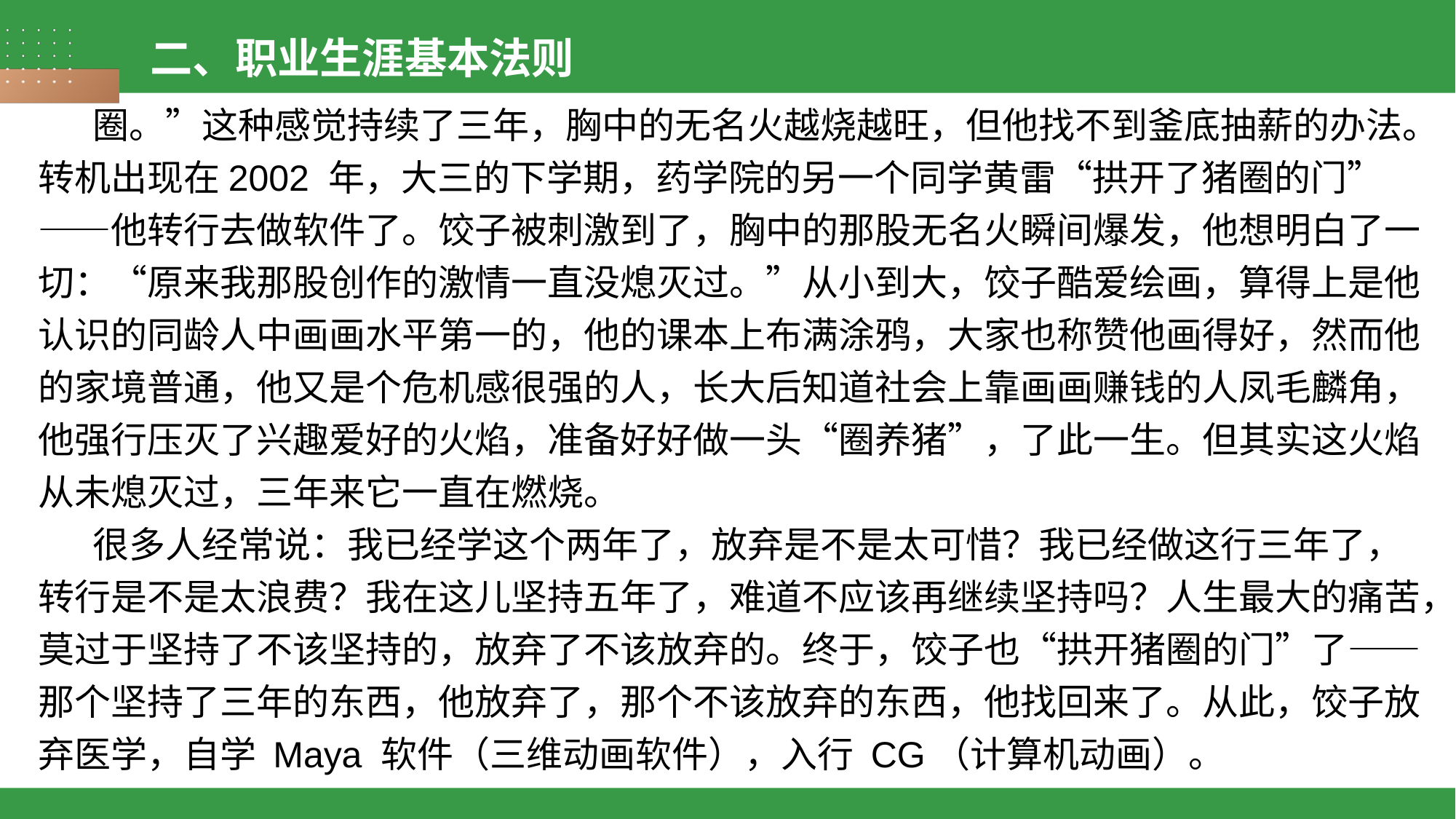

二、职业生涯基本法则
圈。”这种感觉持续了三年，胸中的无名火越烧越旺，但他找不到釜底抽薪的办法。转机出现在2002 年，大三的下学期，药学院的另一个同学黄雷“拱开了猪圈的门”——他转行去做软件了。饺子被刺激到了，胸中的那股无名火瞬间爆发，他想明白了一切：“原来我那股创作的激情一直没熄灭过。”从小到大，饺子酷爱绘画，算得上是他认识的同龄人中画画水平第一的，他的课本上布满涂鸦，大家也称赞他画得好，然而他的家境普通，他又是个危机感很强的人，长大后知道社会上靠画画赚钱的人凤毛麟角，他强行压灭了兴趣爱好的火焰，准备好好做一头“圈养猪”，了此一生。但其实这火焰从未熄灭过，三年来它一直在燃烧。
很多人经常说：我已经学这个两年了，放弃是不是太可惜？我已经做这行三年了，转行是不是太浪费？我在这儿坚持五年了，难道不应该再继续坚持吗？人生最大的痛苦，莫过于坚持了不该坚持的，放弃了不该放弃的。终于，饺子也“拱开猪圈的门”了——那个坚持了三年的东西，他放弃了，那个不该放弃的东西，他找回来了。从此，饺子放弃医学，自学 Maya 软件（三维动画软件），入行 CG（计算机动画）。